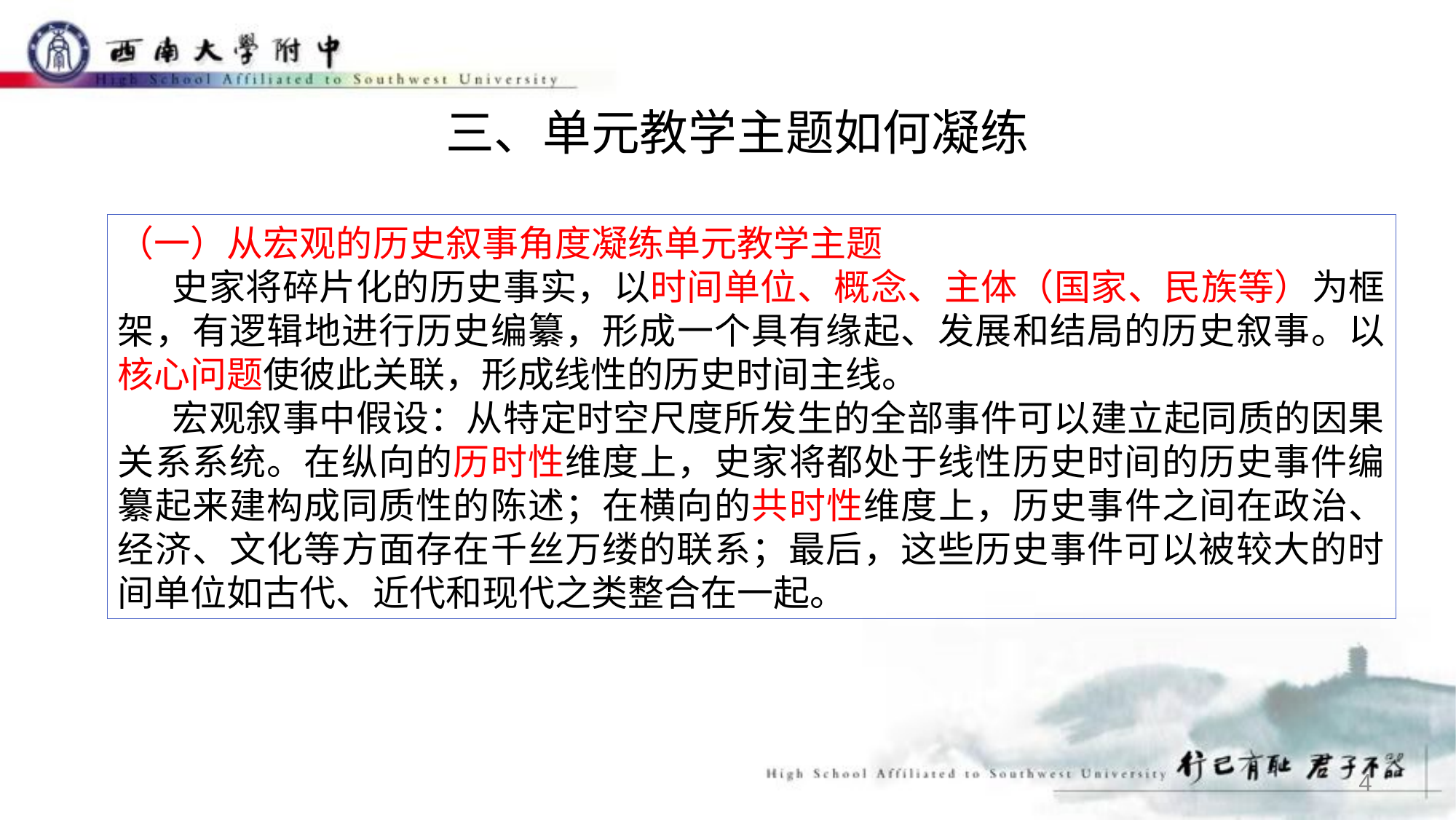

三、单元教学主题如何凝练
（一）从宏观的历史叙事角度凝练单元教学主题
史家将碎片化的历史事实，以时间单位、概念、主体（国家、民族等）为框架，有逻辑地进行历史编纂，形成一个具有缘起、发展和结局的历史叙事。以核心问题使彼此关联，形成线性的历史时间主线。
宏观叙事中假设：从特定时空尺度所发生的全部事件可以建立起同质的因果关系系统。在纵向的历时性维度上，史家将都处于线性历史时间的历史事件编纂起来建构成同质性的陈述；在横向的共时性维度上，历史事件之间在政治、经济、文化等方面存在千丝万缕的联系；最后，这些历史事件可以被较大的时间单位如古代、近代和现代之类整合在一起。
4